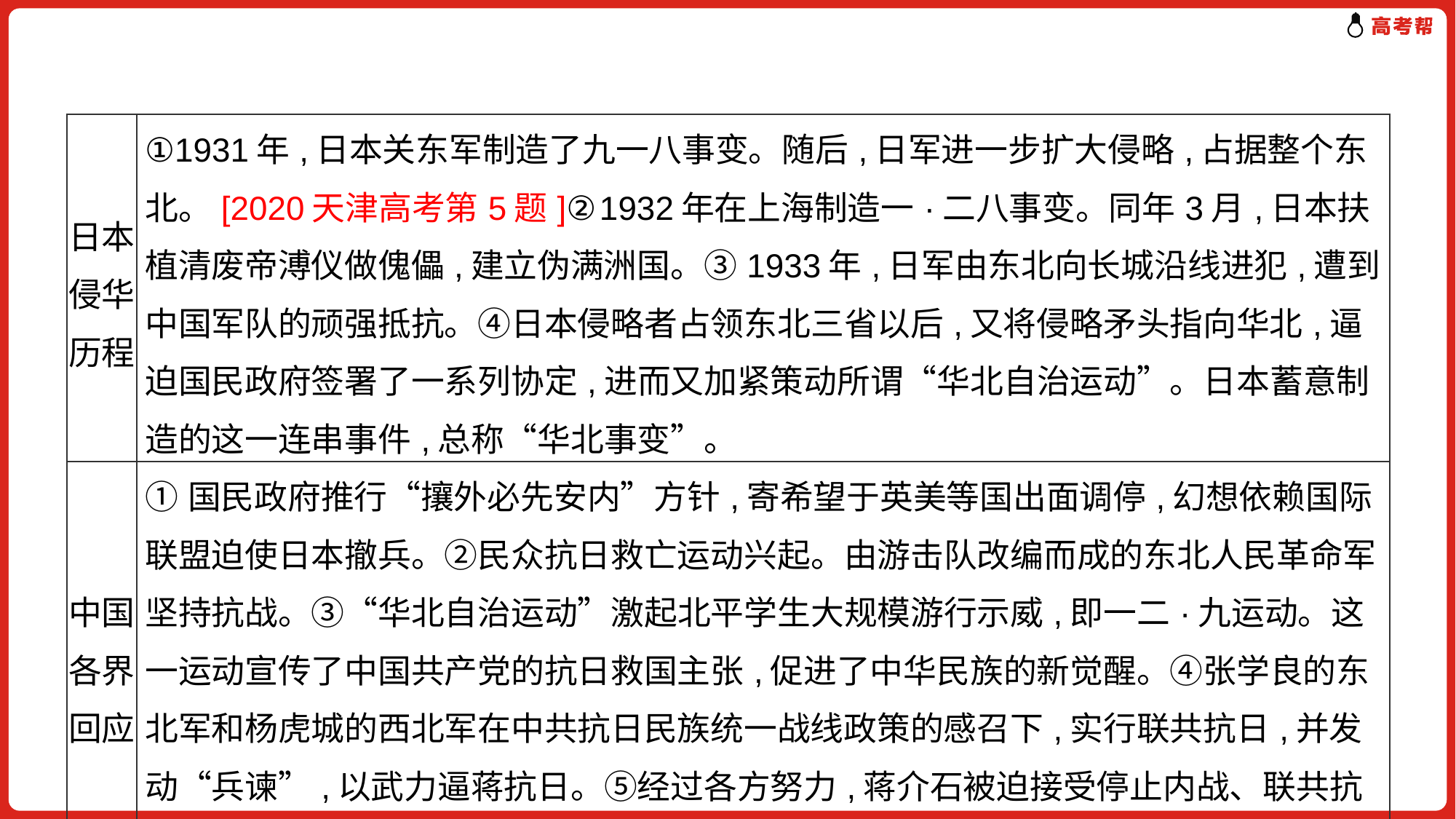

| 日本侵华历程 | ①1931年,日本关东军制造了九一八事变。随后,日军进一步扩大侵略,占据整个东北。[2020天津高考第5题]②1932年在上海制造一·二八事变。同年3月,日本扶植清废帝溥仪做傀儡,建立伪满洲国。③1933年,日军由东北向长城沿线进犯,遭到中国军队的顽强抵抗。④日本侵略者占领东北三省以后,又将侵略矛头指向华北,逼迫国民政府签署了一系列协定,进而又加紧策动所谓“华北自治运动”。日本蓄意制造的这一连串事件,总称“华北事变”。 |
| --- | --- |
| 中国各界回应 | ①国民政府推行“攘外必先安内”方针,寄希望于英美等国出面调停,幻想依赖国际联盟迫使日本撤兵。②民众抗日救亡运动兴起。由游击队改编而成的东北人民革命军坚持抗战。③“华北自治运动”激起北平学生大规模游行示威,即一二·九运动。这一运动宣传了中国共产党的抗日救国主张,促进了中华民族的新觉醒。④张学良的东北军和杨虎城的西北军在中共抗日民族统一战线政策的感召下,实行联共抗日,并发动“兵谏”,以武力逼蒋抗日。⑤经过各方努力,蒋介石被迫接受停止内战、联共抗日的主张。西安事变得到和平解决。 |